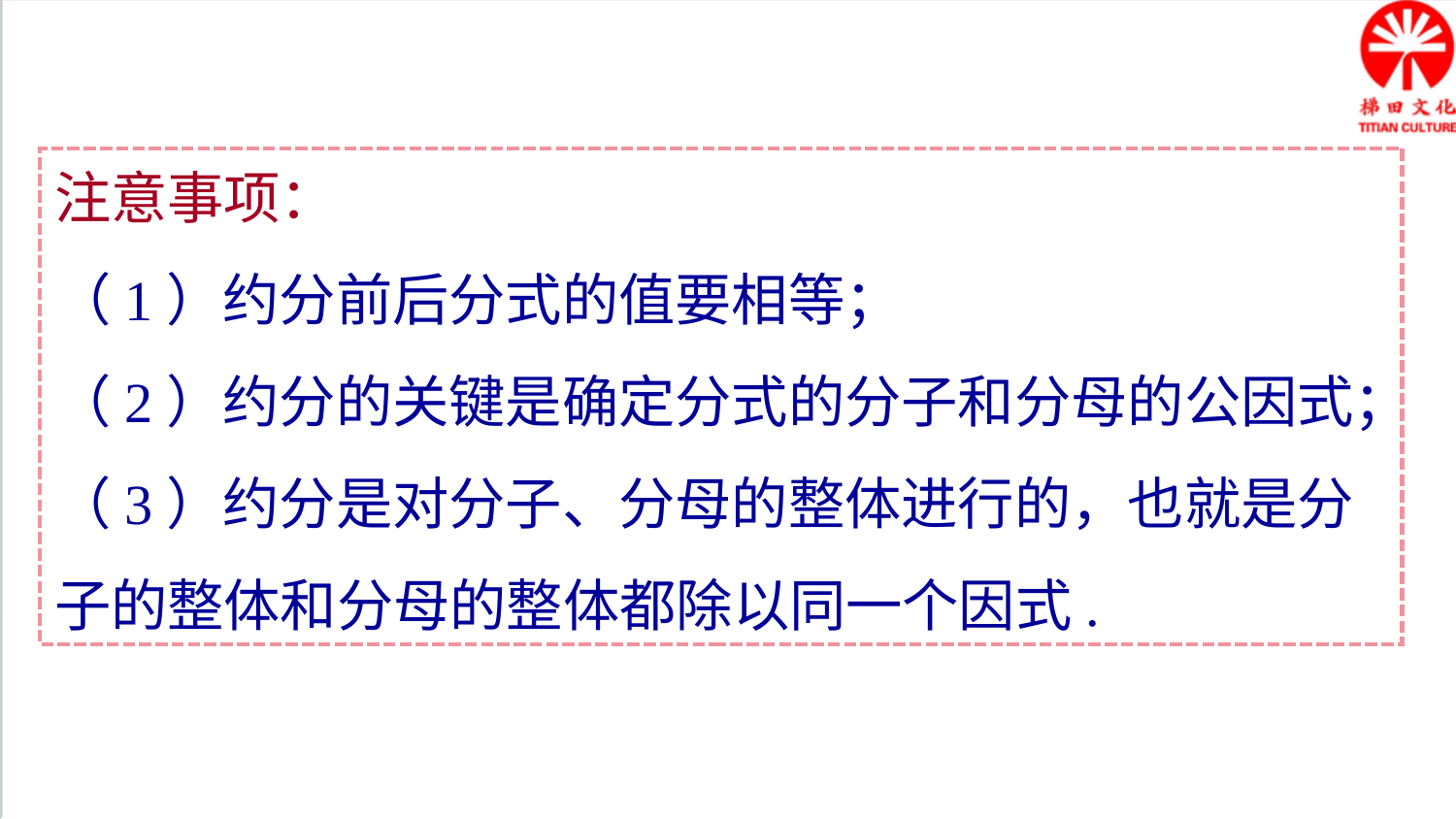

注意事项：
（1）约分前后分式的值要相等；
（2）约分的关键是确定分式的分子和分母的公因式；
（3）约分是对分子、分母的整体进行的，也就是分子的整体和分母的整体都除以同一个因式.